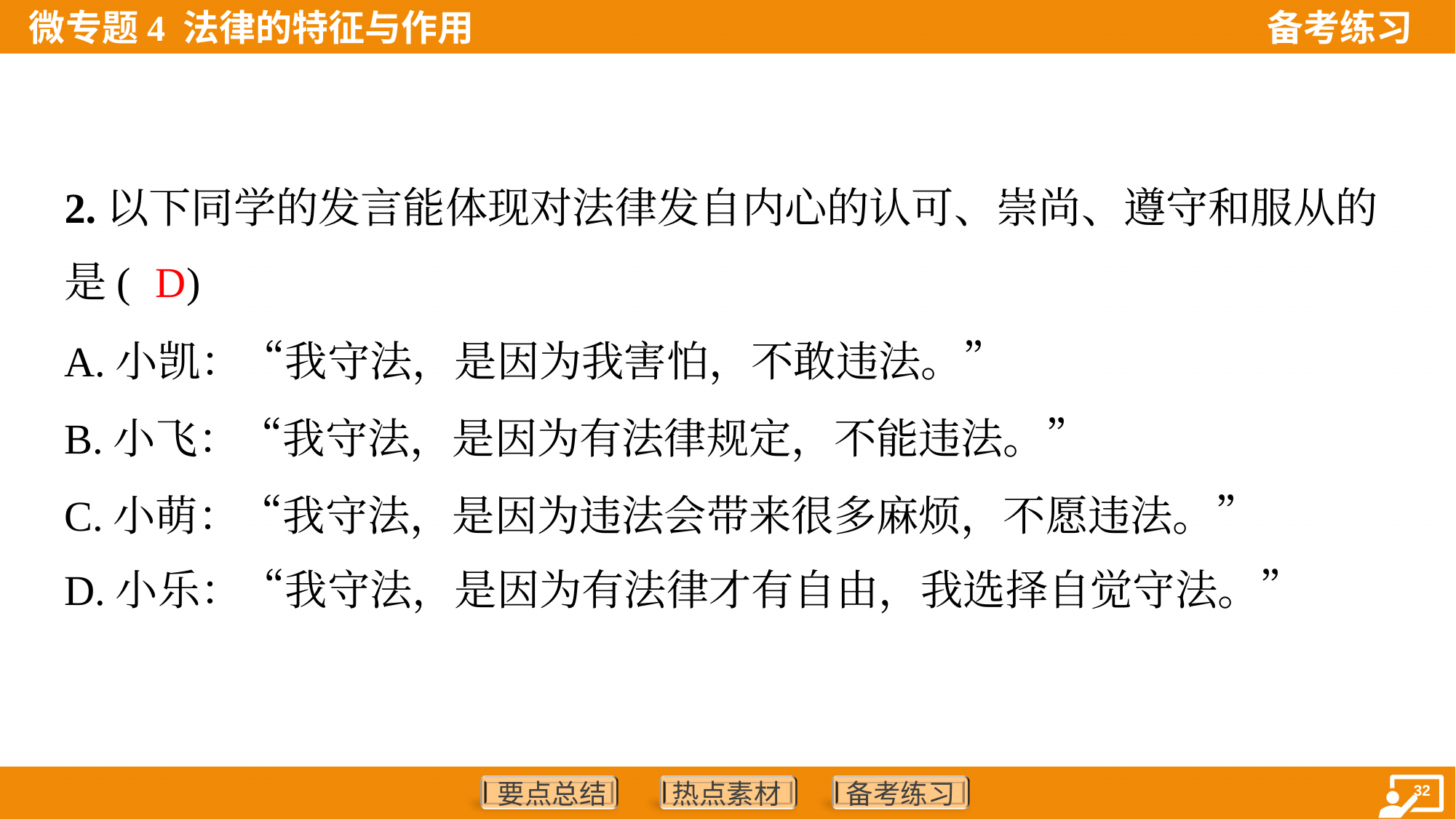

2.以下同学的发言能体现对法律发自内心的认可、崇尚、遵守和服从的
是(     )
D
A.小凯：“我守法，是因为我害怕，不敢违法。”
B.小飞：“我守法，是因为有法律规定，不能违法。”
C.小萌：“我守法，是因为违法会带来很多麻烦，不愿违法。”
D.小乐：“我守法，是因为有法律才有自由，我选择自觉守法。”